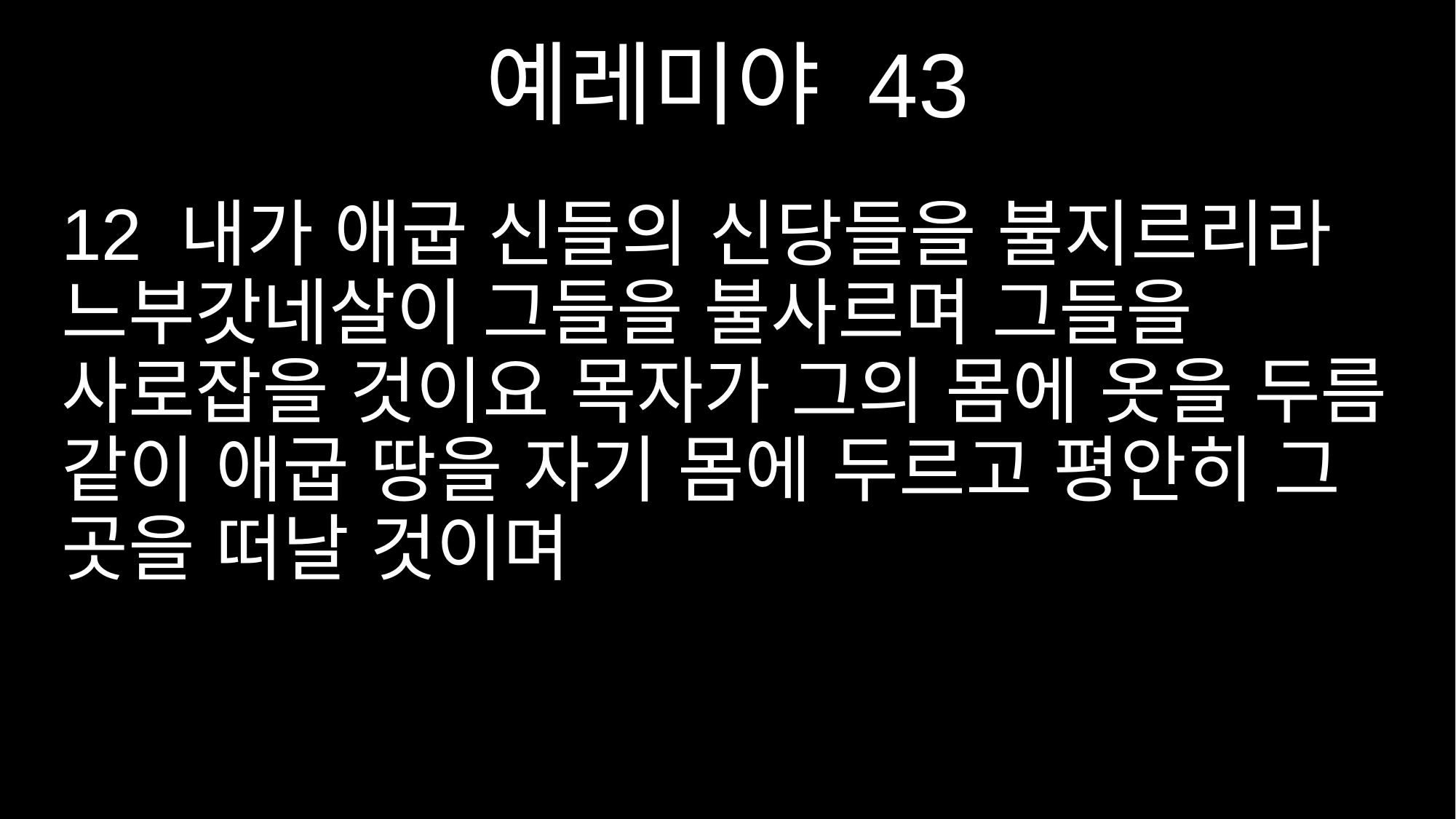

예레미야 43
12 내가 애굽 신들의 신당들을 불지르리라 느부갓네살이 그들을 불사르며 그들을 사로잡을 것이요 목자가 그의 몸에 옷을 두름 같이 애굽 땅을 자기 몸에 두르고 평안히 그 곳을 떠날 것이며